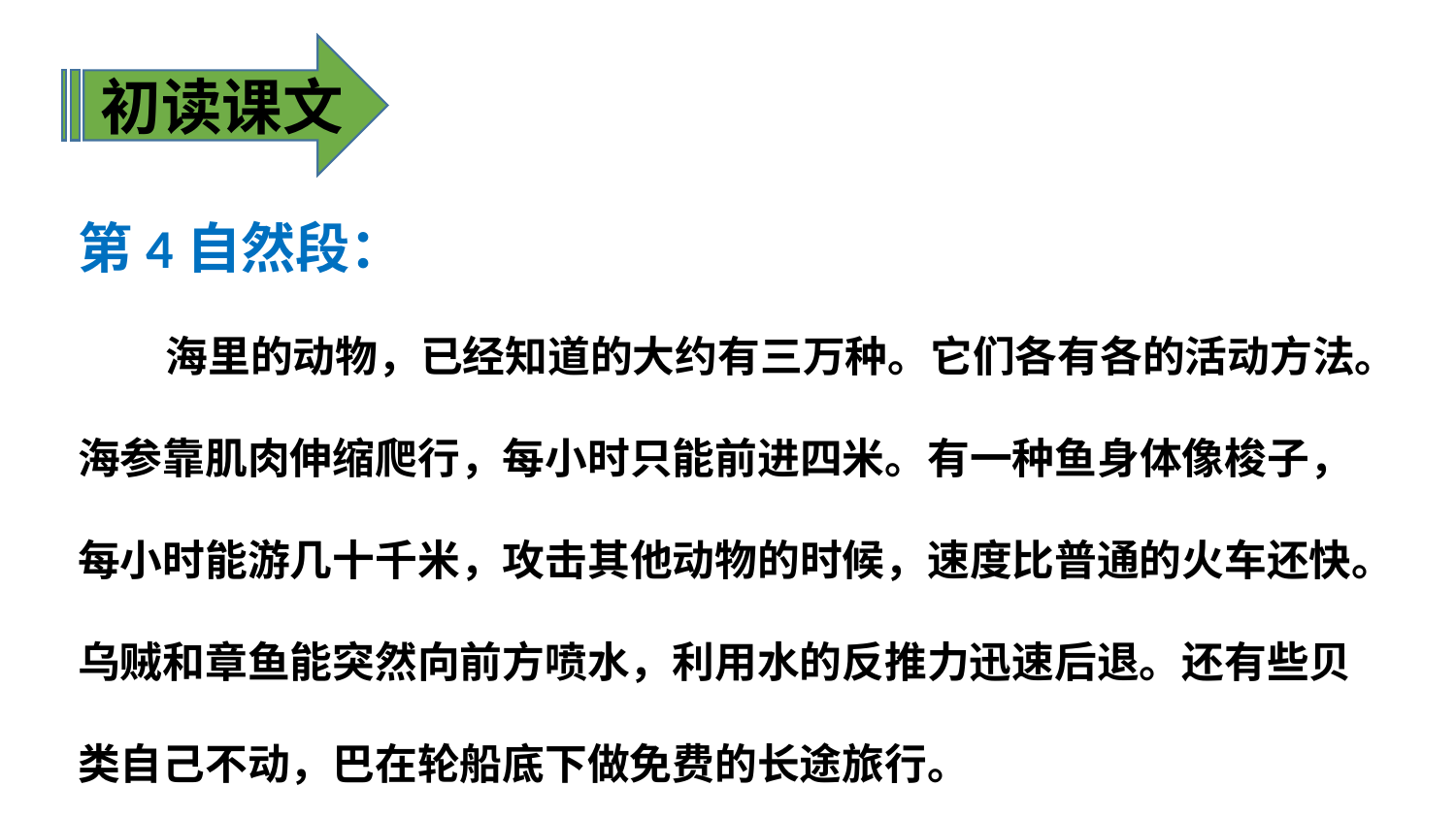

初读课文
第4自然段：
        海里的动物，已经知道的大约有三万种。它们各有各的活动方法。海参靠肌肉伸缩爬行，每小时只能前进四米。有一种鱼身体像梭子，每小时能游几十千米，攻击其他动物的时候，速度比普通的火车还快。乌贼和章鱼能突然向前方喷水，利用水的反推力迅速后退。还有些贝类自己不动，巴在轮船底下做免费的长途旅行。